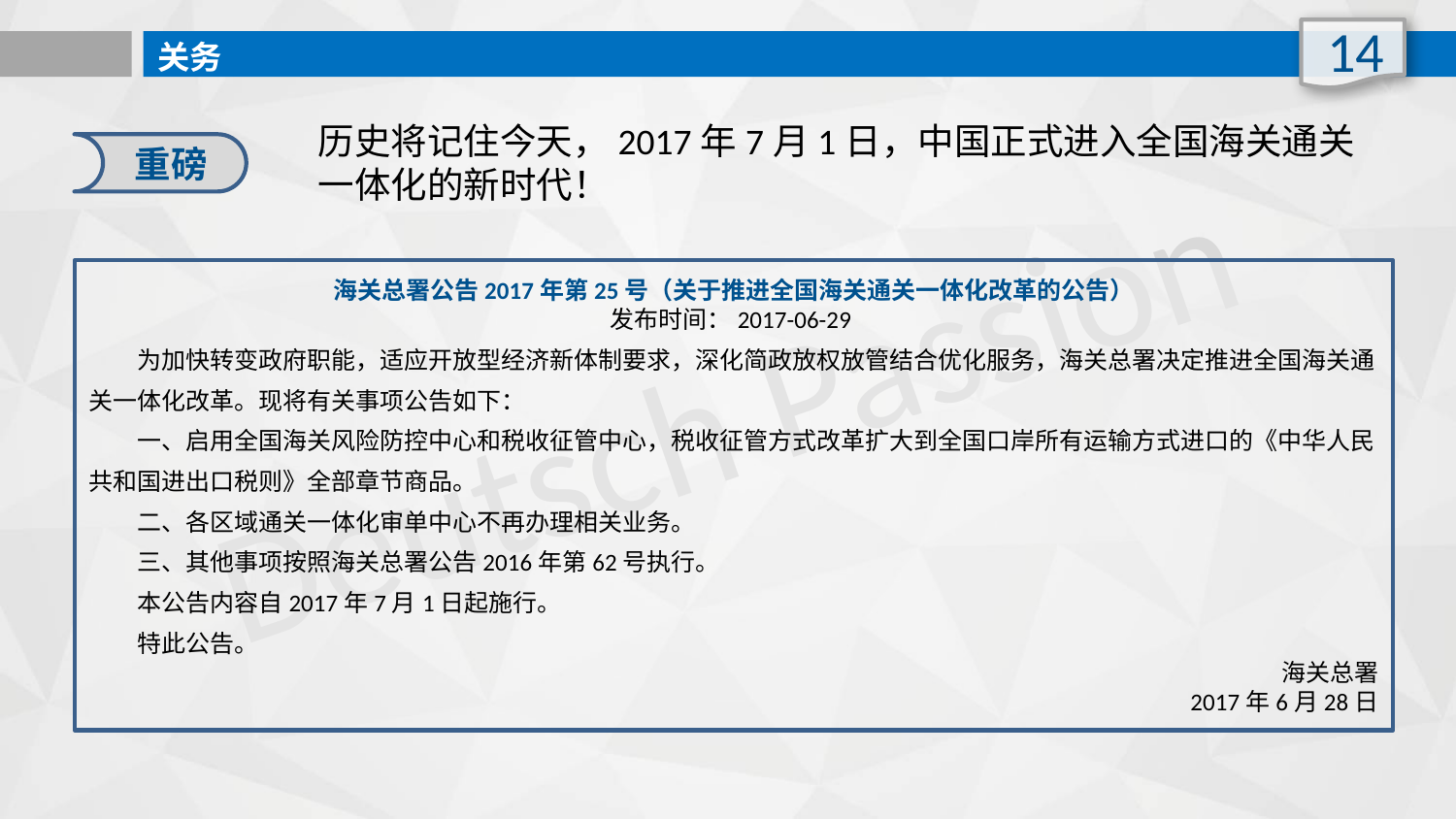

14

关务

历史将记住今天，2017年7月1日，中国正式进入全国海关通关一体化的新时代！

重磅
海关总署公告2017年第25号（关于推进全国海关通关一体化改革的公告）
发布时间：2017-06-29
        为加快转变政府职能，适应开放型经济新体制要求，深化简政放权放管结合优化服务，海关总署决定推进全国海关通关一体化改革。现将有关事项公告如下：
        一、启用全国海关风险防控中心和税收征管中心，税收征管方式改革扩大到全国口岸所有运输方式进口的《中华人民共和国进出口税则》全部章节商品。
        二、各区域通关一体化审单中心不再办理相关业务。
        三、其他事项按照海关总署公告2016年第62号执行。
        本公告内容自2017年7月1日起施行。
        特此公告。
　　 海关总署
　　2017年6月28日
Deutsch Passion